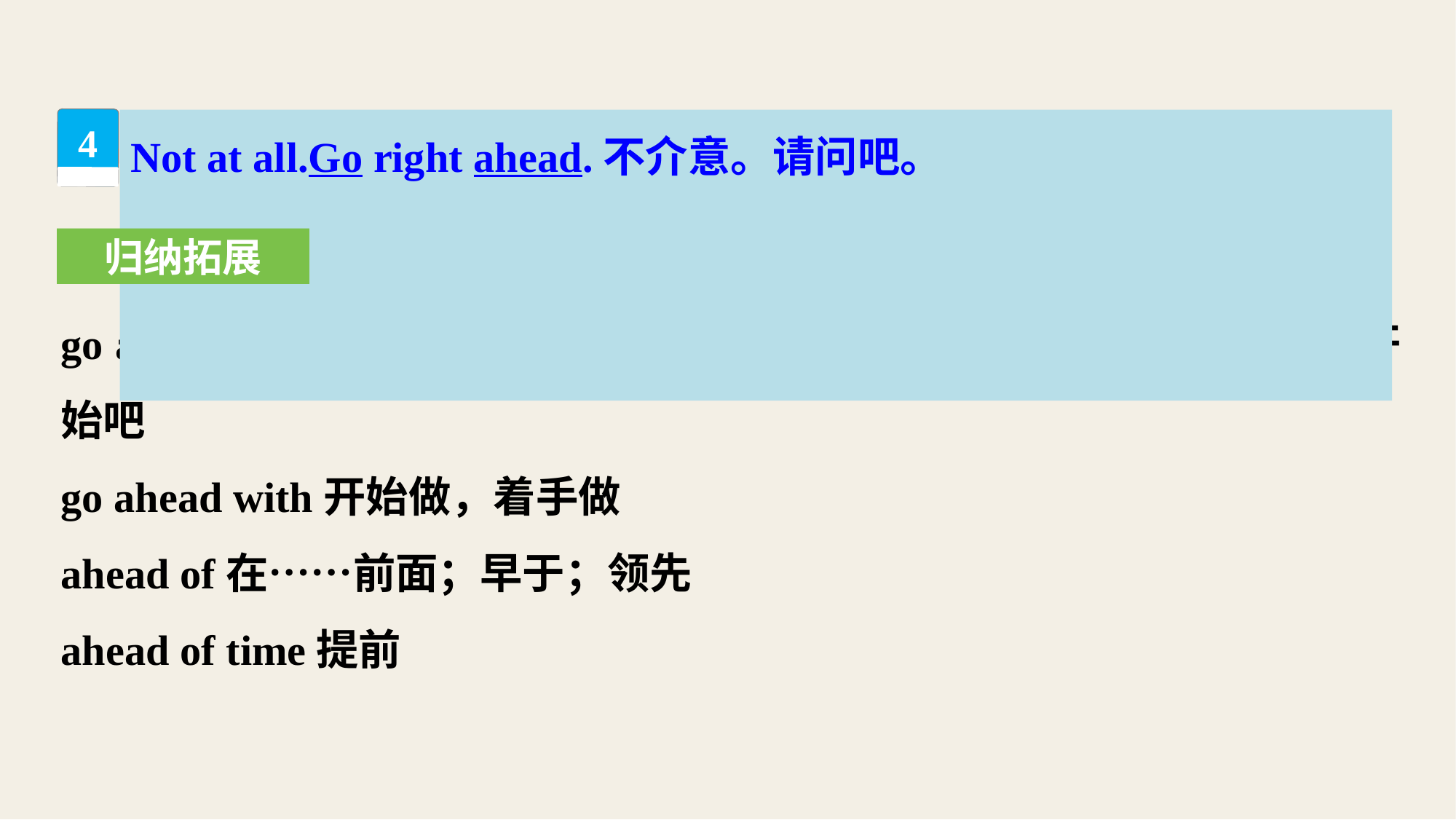

Not at all.Go right ahead.不介意。请问吧。

4

归纳拓展
go ahead发生，进行；前进；(用于祈使句)可以；往下说；用吧；开始吧
go ahead with开始做，着手做
ahead of在……前面；早于；领先
ahead of time提前